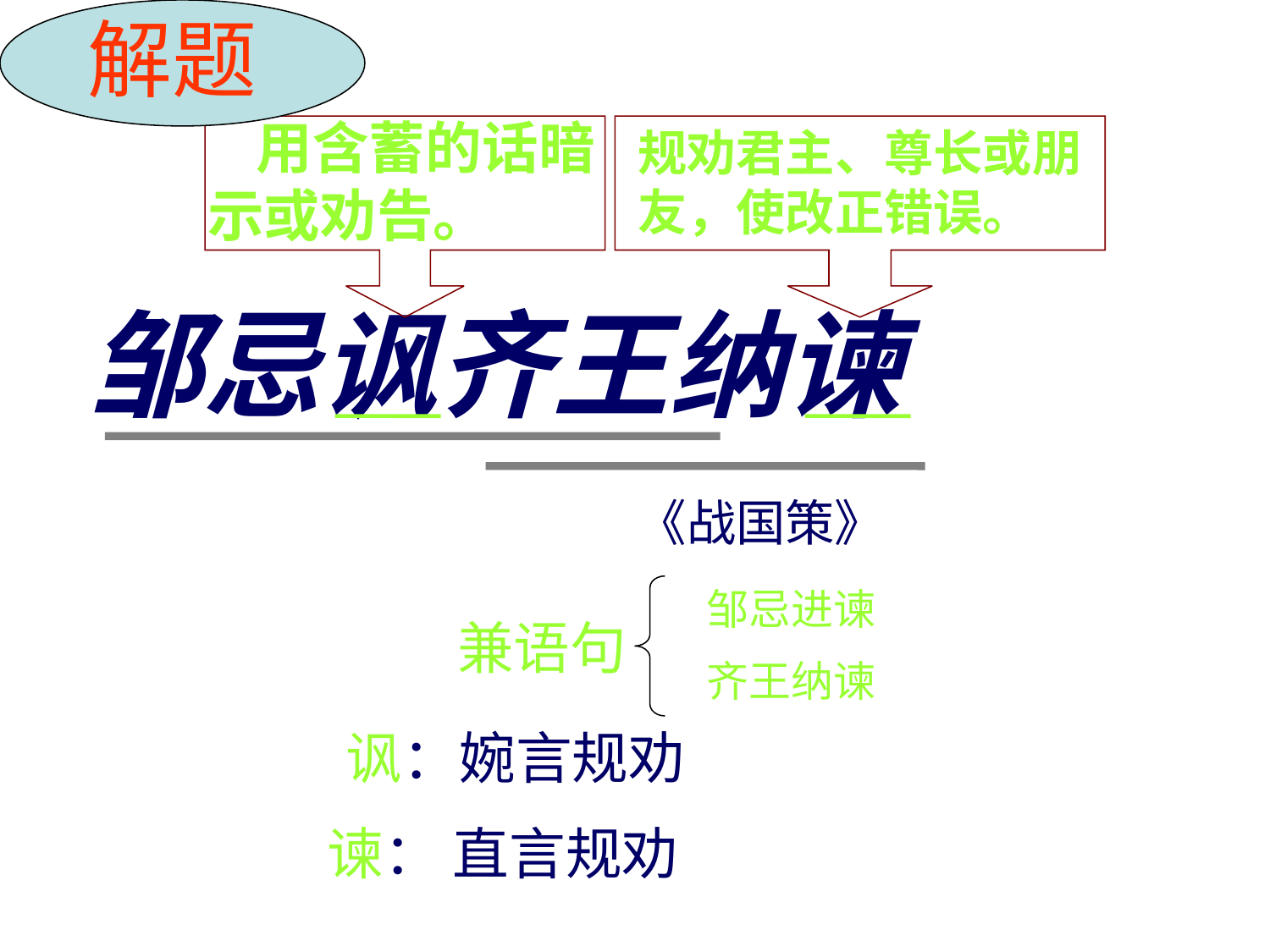

解题
     用含蓄的话暗示或劝告。

规劝君主、尊长或朋友，使改正错误。
邹忌讽齐王纳谏

《战国策》

邹忌进谏
齐王纳谏
兼语句
讽：婉言规劝
谏： 直言规劝